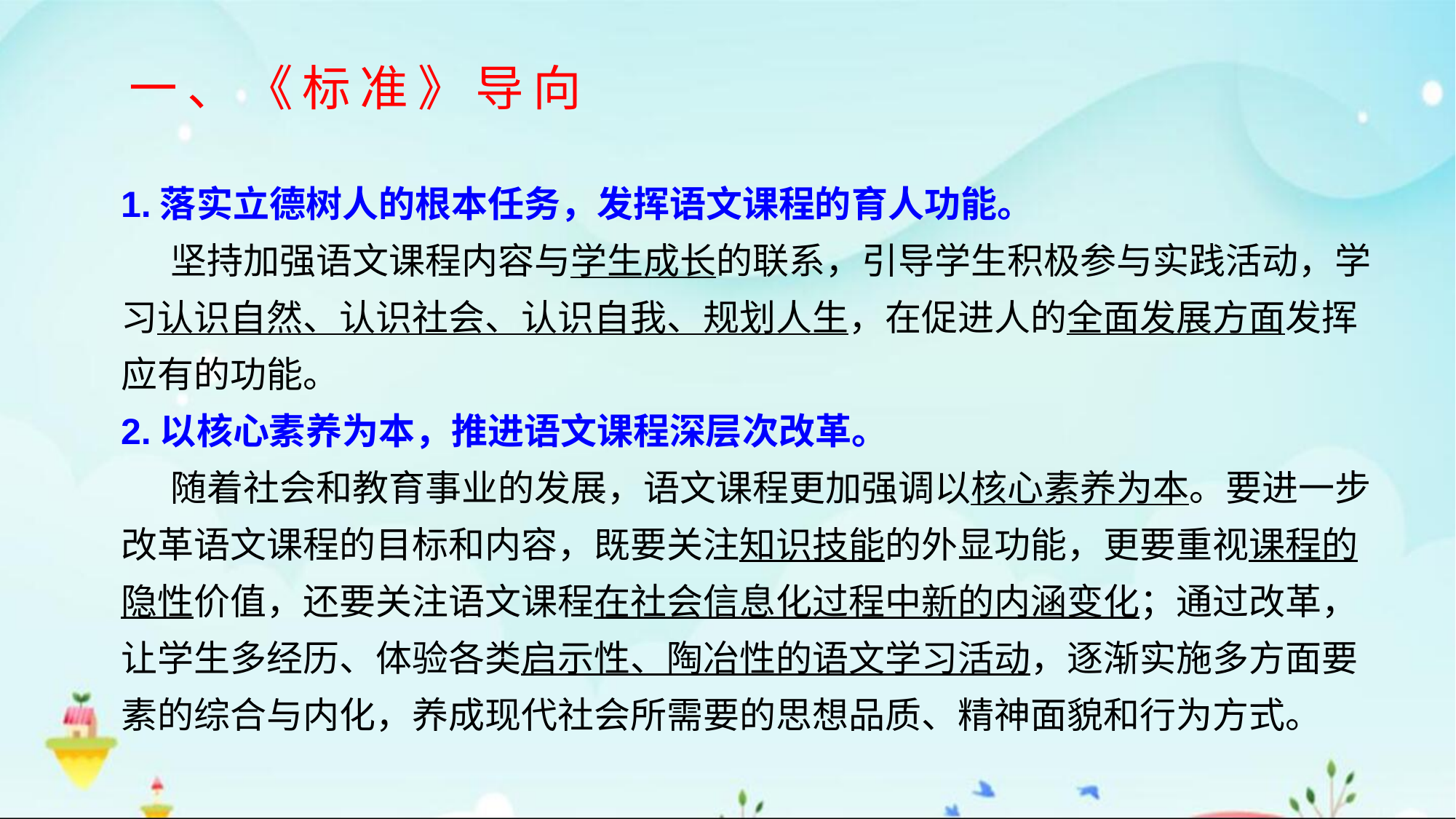

一、《标准》导向
1.落实立德树人的根本任务，发挥语文课程的育人功能。
    坚持加强语文课程内容与学生成长的联系，引导学生积极参与实践活动，学习认识自然、认识社会、认识自我、规划人生，在促进人的全面发展方面发挥应有的功能。
2.以核心素养为本，推进语文课程深层次改革。
    随着社会和教育事业的发展，语文课程更加强调以核心素养为本。要进一步改革语文课程的目标和内容，既要关注知识技能的外显功能，更要重视课程的隐性价值，还要关注语文课程在社会信息化过程中新的内涵变化；通过改革，让学生多经历、体验各类启示性、陶冶性的语文学习活动，逐渐实施多方面要素的综合与内化，养成现代社会所需要的思想品质、精神面貌和行为方式。